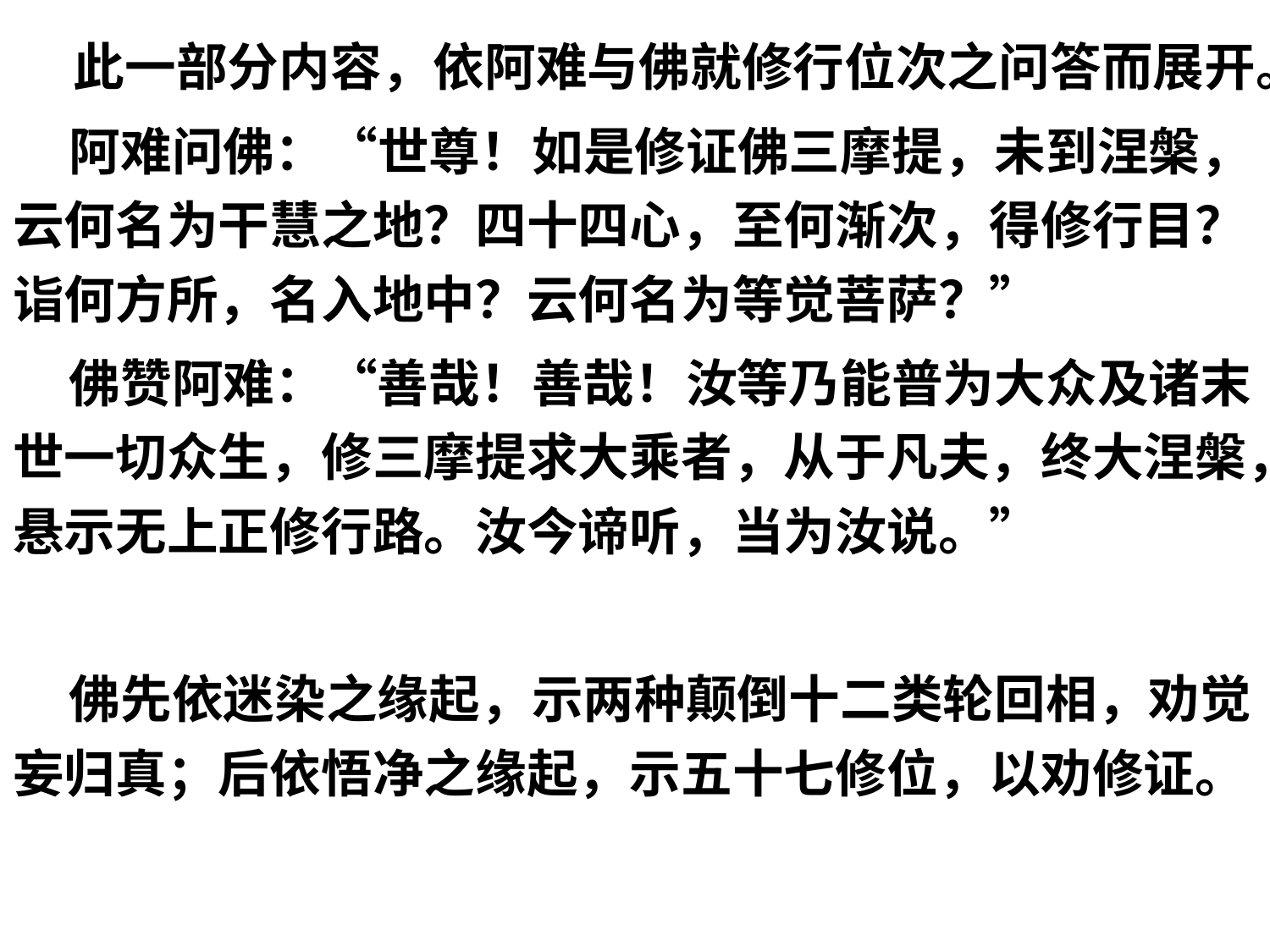

此一部分内容，依阿难与佛就修行位次之问答而展开。
    阿难问佛：“世尊！如是修证佛三摩提，未到涅槃，云何名为干慧之地？四十四心，至何渐次，得修行目？诣何方所，名入地中？云何名为等觉菩萨？”
    佛赞阿难：“善哉！善哉！汝等乃能普为大众及诸末世一切众生，修三摩提求大乘者，从于凡夫，终大涅槃，悬示无上正修行路。汝今谛听，当为汝说。”

    佛先依迷染之缘起，示两种颠倒十二类轮回相，劝觉妄归真；后依悟净之缘起，示五十七修位，以劝修证。